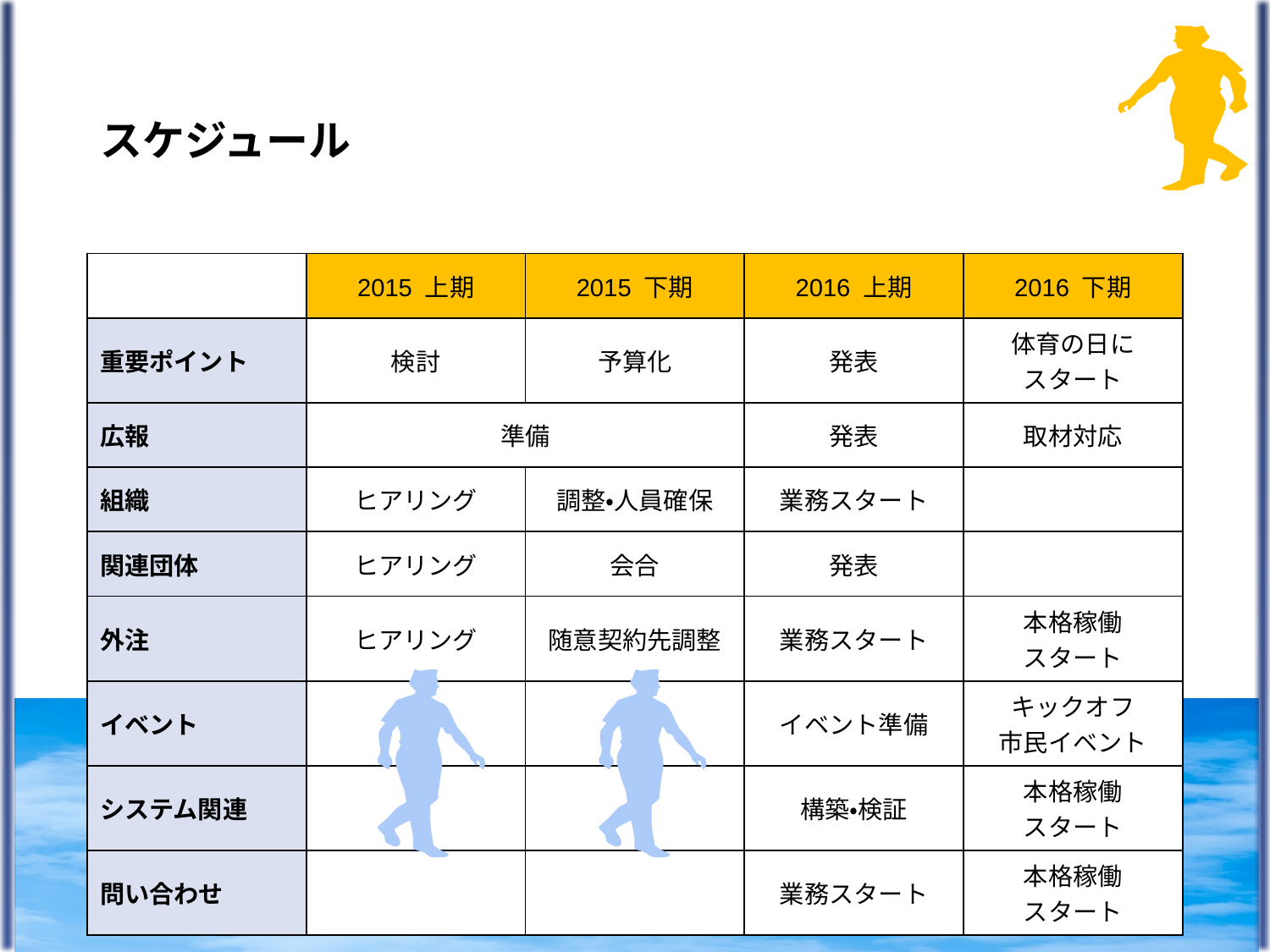

# スケジュール
|  | 2015 上期 | 2015 下期 | 2016 上期 | 2016 下期 |
| --- | --- | --- | --- | --- |
| 重要ポイント | 検討 | 予算化 | 発表 | 体育の日に スタート |
| 広報 | 準備 |  | 発表 | 取材対応 |
| 組織 | ヒアリング | 調整・人員確保 | 業務スタート |  |
| 関連団体 | ヒアリング | 会合 | 発表 |  |
| 外注 | ヒアリング | 随意契約先調整 | 業務スタート | 本格稼働 スタート |
| イベント |  |  | イベント準備 | キックオフ 市民イベント |
| システム関連 |  |  | 構築・検証 | 本格稼働 スタート |
| 問い合わせ |  |  | 業務スタート | 本格稼働 スタート |